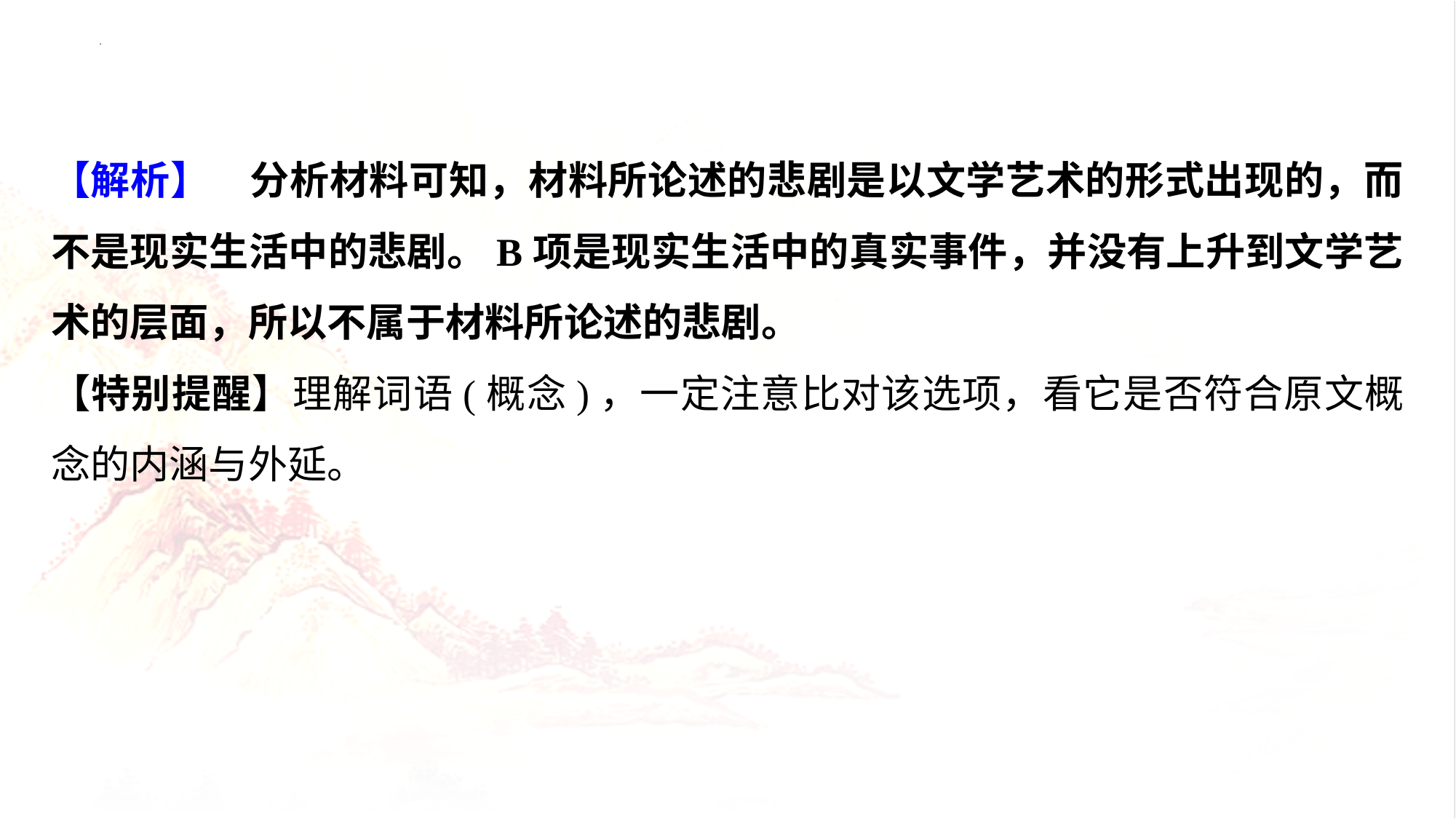

【解析】　分析材料可知，材料所论述的悲剧是以文学艺术的形式出现的，而不是现实生活中的悲剧。B项是现实生活中的真实事件，并没有上升到文学艺术的层面，所以不属于材料所论述的悲剧。
【特别提醒】理解词语(概念)，一定注意比对该选项，看它是否符合原文概念的内涵与外延。